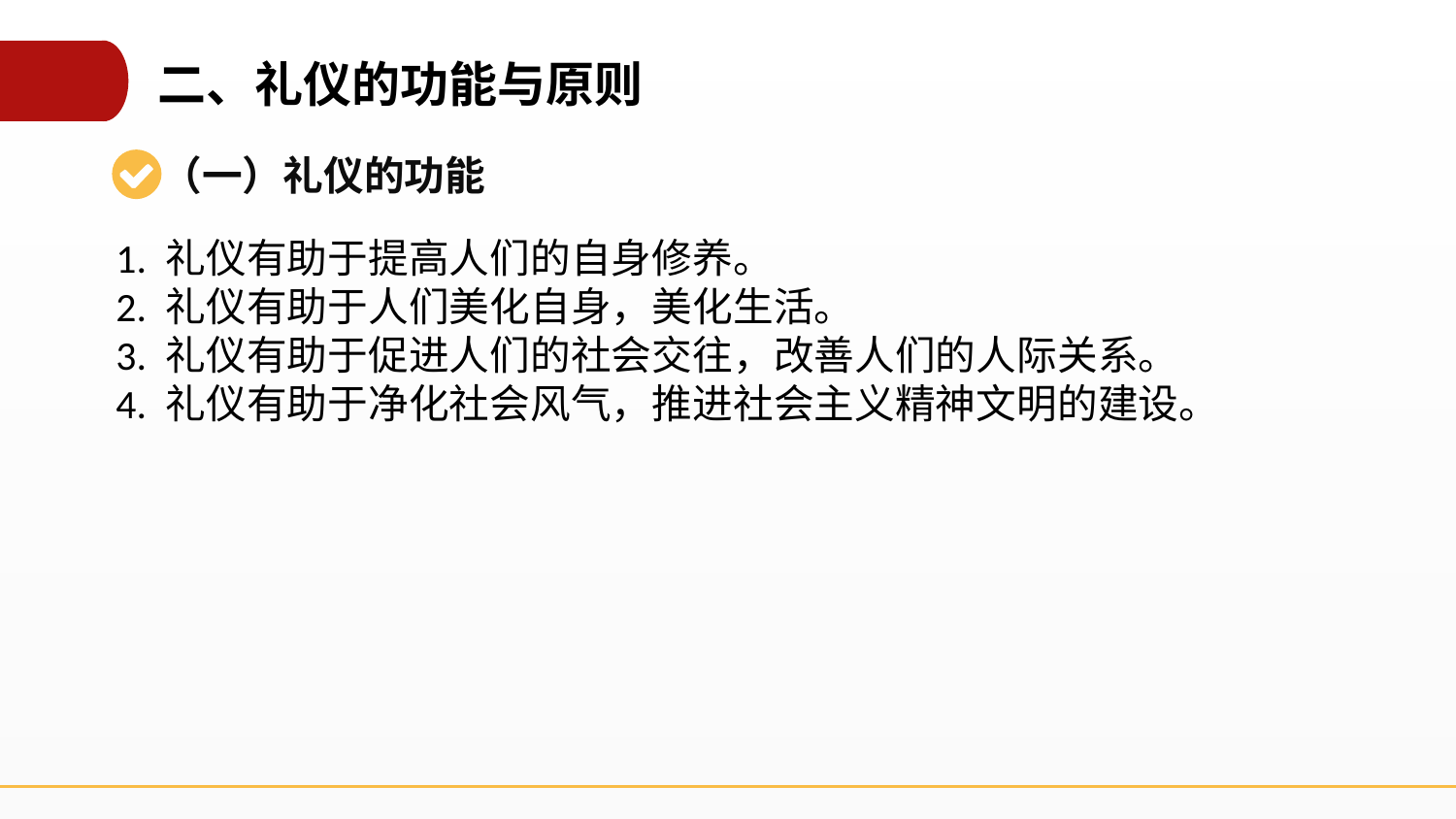

二、礼仪的功能与原则

（一）礼仪的功能
1. 礼仪有助于提高人们的自身修养。
2. 礼仪有助于人们美化自身，美化生活。
3. 礼仪有助于促进人们的社会交往，改善人们的人际关系。
4. 礼仪有助于净化社会风气，推进社会主义精神文明的建设。